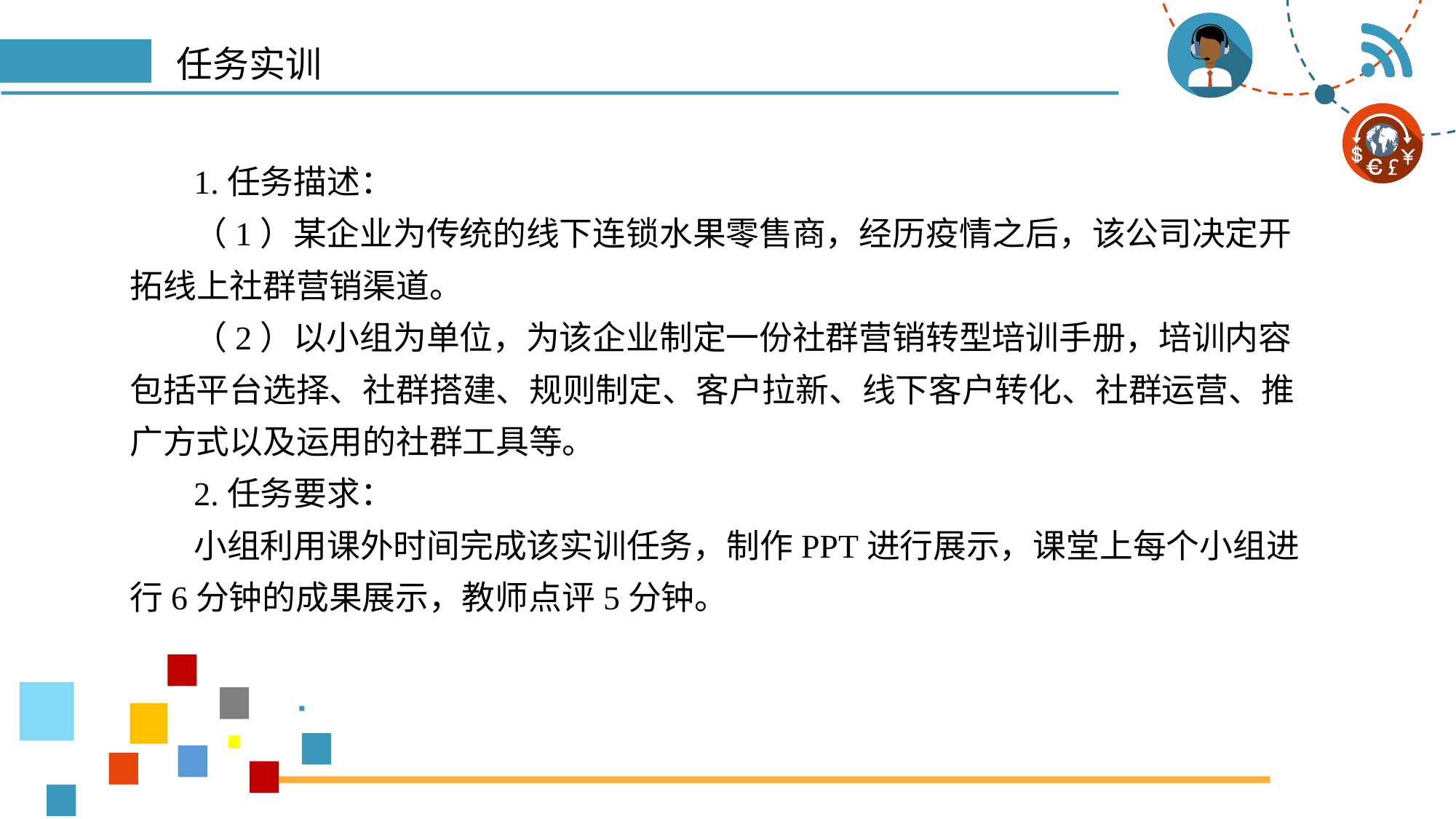

# 任务实训
1.任务描述：
（1）某企业为传统的线下连锁水果零售商，经历疫情之后，该公司决定开拓线上社群营销渠道。
（2）以小组为单位，为该企业制定一份社群营销转型培训手册，培训内容包括平台选择、社群搭建、规则制定、客户拉新、线下客户转化、社群运营、推广方式以及运用的社群工具等。
2.任务要求：
小组利用课外时间完成该实训任务，制作PPT进行展示，课堂上每个小组进行6分钟的成果展示，教师点评5分钟。